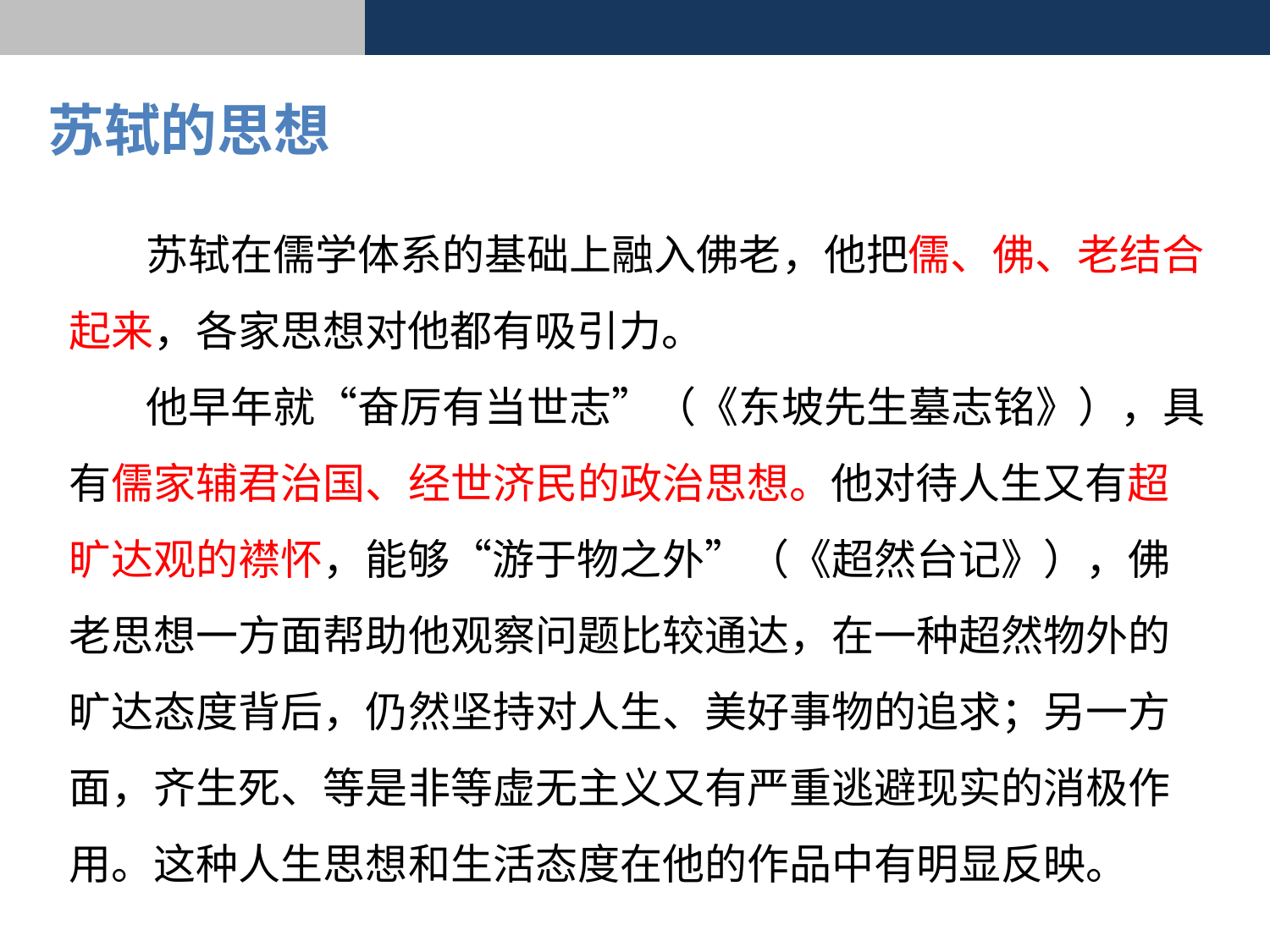

苏轼的思想
       苏轼在儒学体系的基础上融入佛老，他把儒、佛、老结合起来，各家思想对他都有吸引力。
       他早年就“奋厉有当世志”（《东坡先生墓志铭》），具有儒家辅君治国、经世济民的政治思想。他对待人生又有超旷达观的襟怀，能够“游于物之外”（《超然台记》），佛老思想一方面帮助他观察问题比较通达，在一种超然物外的旷达态度背后，仍然坚持对人生、美好事物的追求；另一方面，齐生死、等是非等虚无主义又有严重逃避现实的消极作用。这种人生思想和生活态度在他的作品中有明显反映。